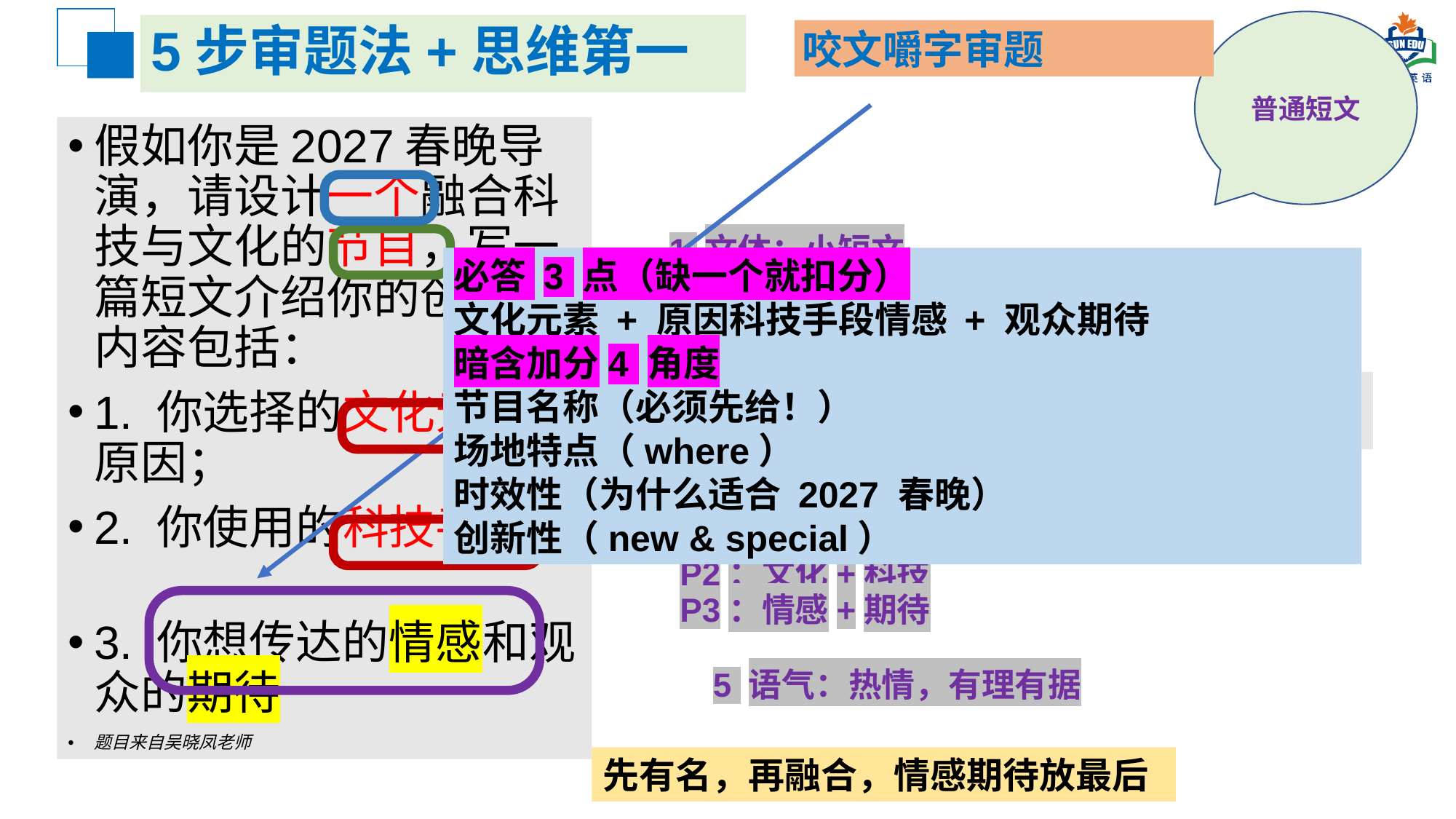

普通短文
# 5步审题法+思维第一
咬文嚼字审题

假如你是2027春晚导演，请设计一个融合科技与文化的节目，写一篇短文介绍你的创意，内容包括：
1. 你选择的文化元素及原因；
2. 你使用的科技手段；
3. 你想传达的情感和观众的期待
题目来自吴晓凤老师

1 文体：小短文

必答 3 点（缺一个就扣分）
文化元素 + 原因科技手段情感 + 观众期待
暗含加分4 角度
节目名称（必须先给！）
场地特点（where）
时效性（为什么适合 2027 春晚）
创新性（new & special）
2 时态：一般现在时+一般将来时
3 主题：2027春晚节目设计

4  要点分层：
P1：开门见山：节目名称（总起）
P2：文化+科技
P3：情感+期待

5 语气：热情，有理有据
先有名，再融合，情感期待放最后